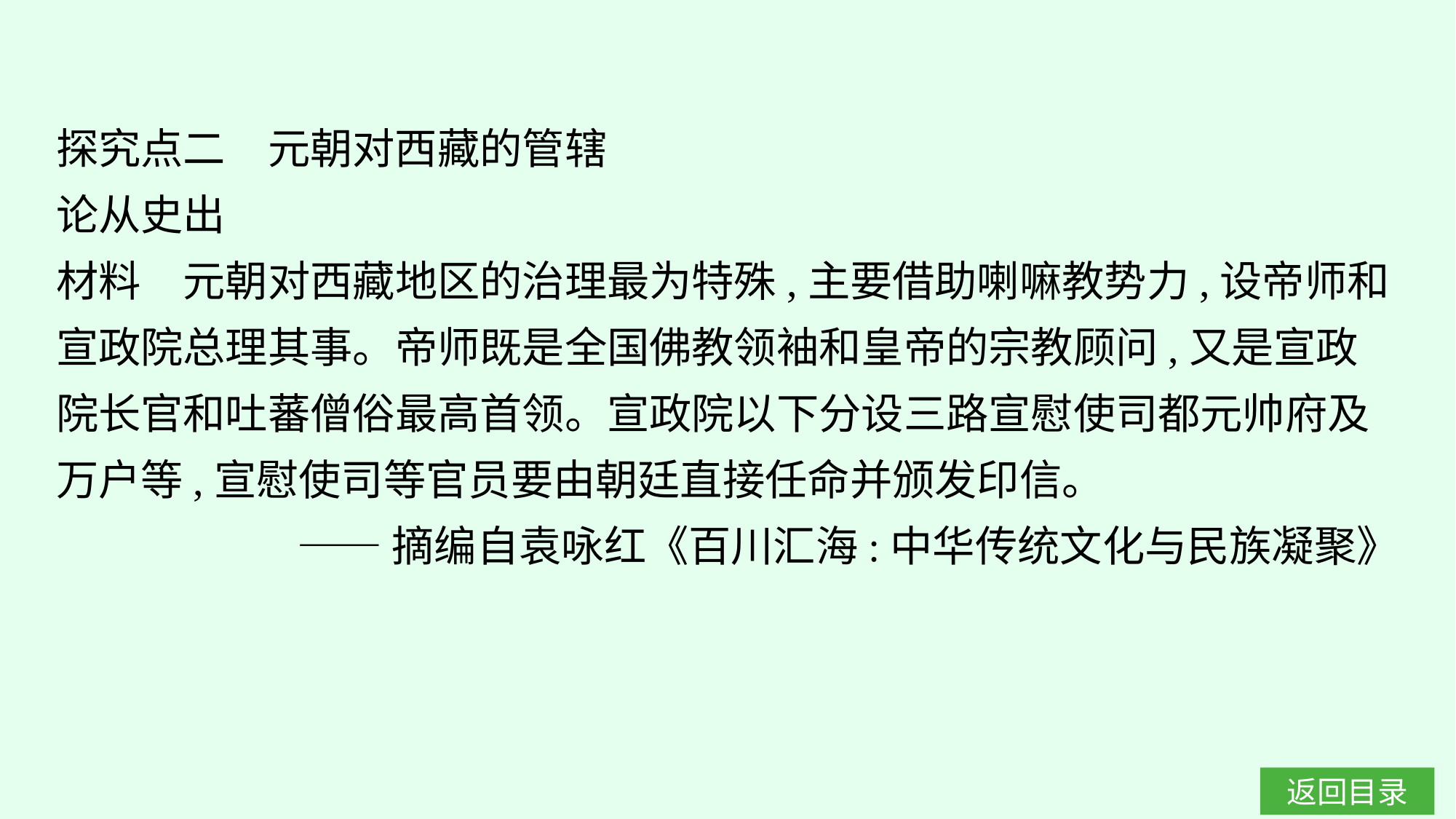

探究点二　元朝对西藏的管辖
论从史出
材料　元朝对西藏地区的治理最为特殊,主要借助喇嘛教势力,设帝师和宣政院总理其事。帝师既是全国佛教领袖和皇帝的宗教顾问,又是宣政院长官和吐蕃僧俗最高首领。宣政院以下分设三路宣慰使司都元帅府及万户等,宣慰使司等官员要由朝廷直接任命并颁发印信。
——摘编自袁咏红《百川汇海:中华传统文化与民族凝聚》